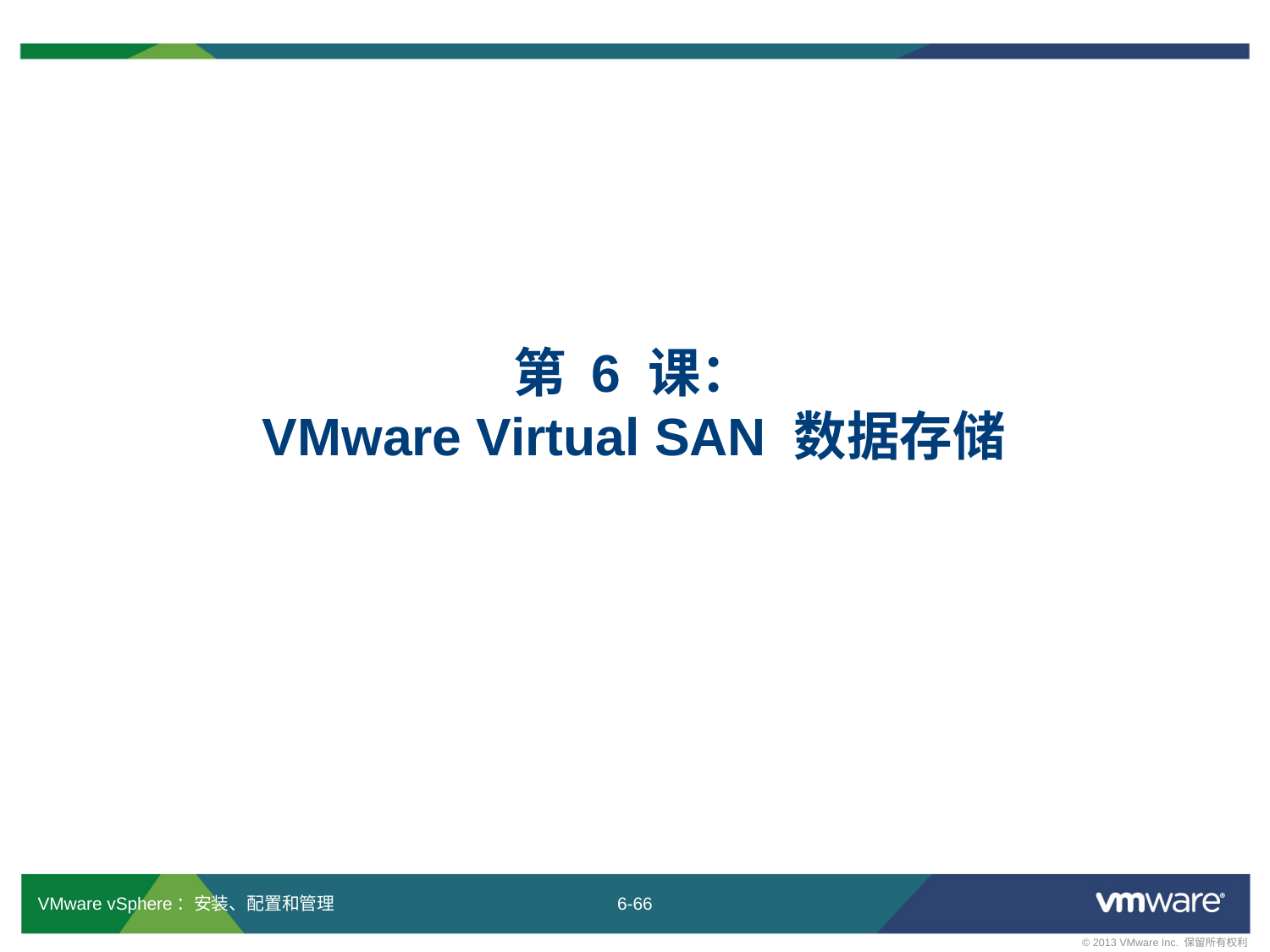

# 第 6 课： VMware Virtual SAN 数据存储